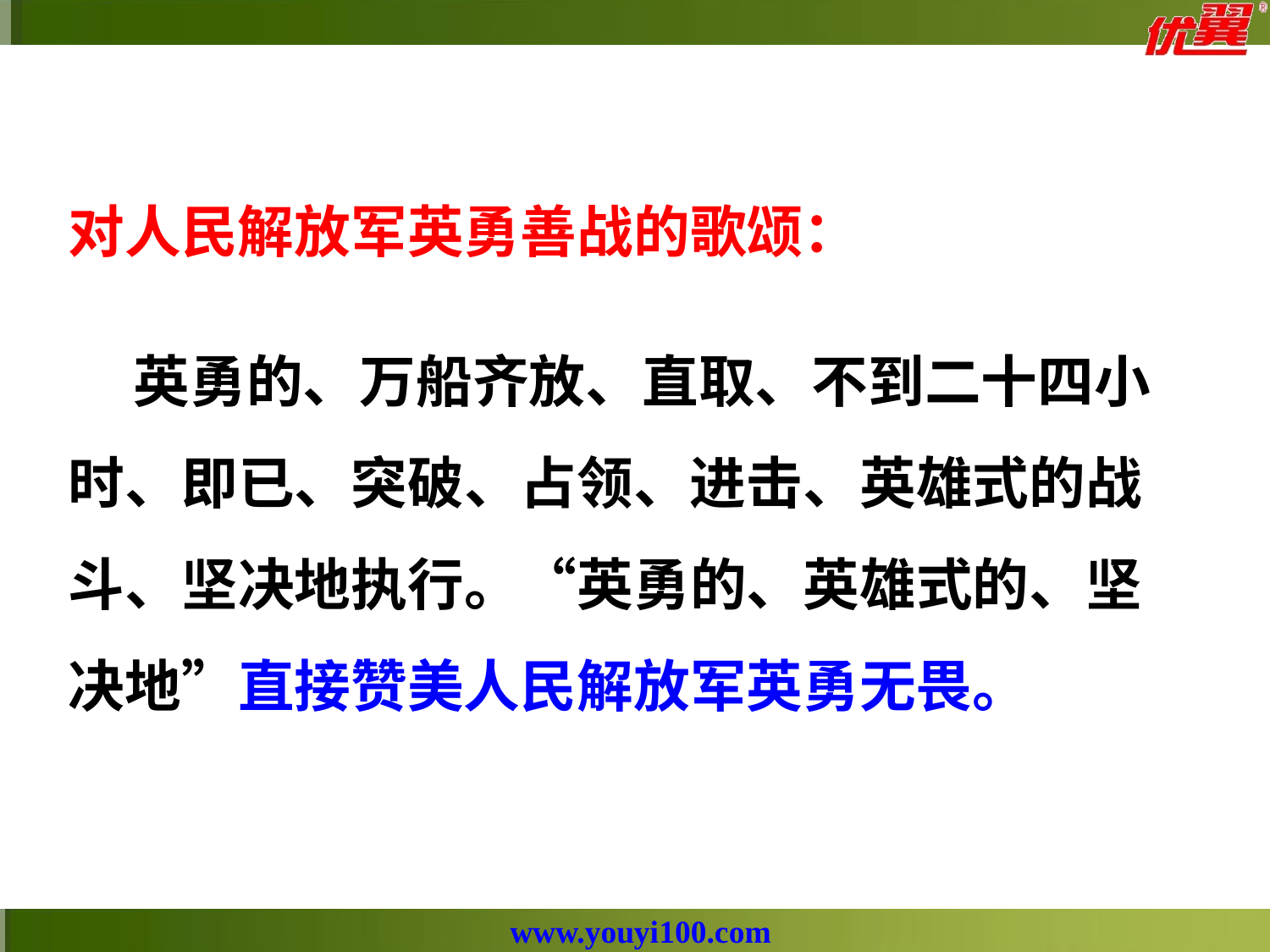

对人民解放军英勇善战的歌颂：
    英勇的、万船齐放、直取、不到二十四小时、即已、突破、占领、进击、英雄式的战斗、坚决地执行。“英勇的、英雄式的、坚决地”直接赞美人民解放军英勇无畏。